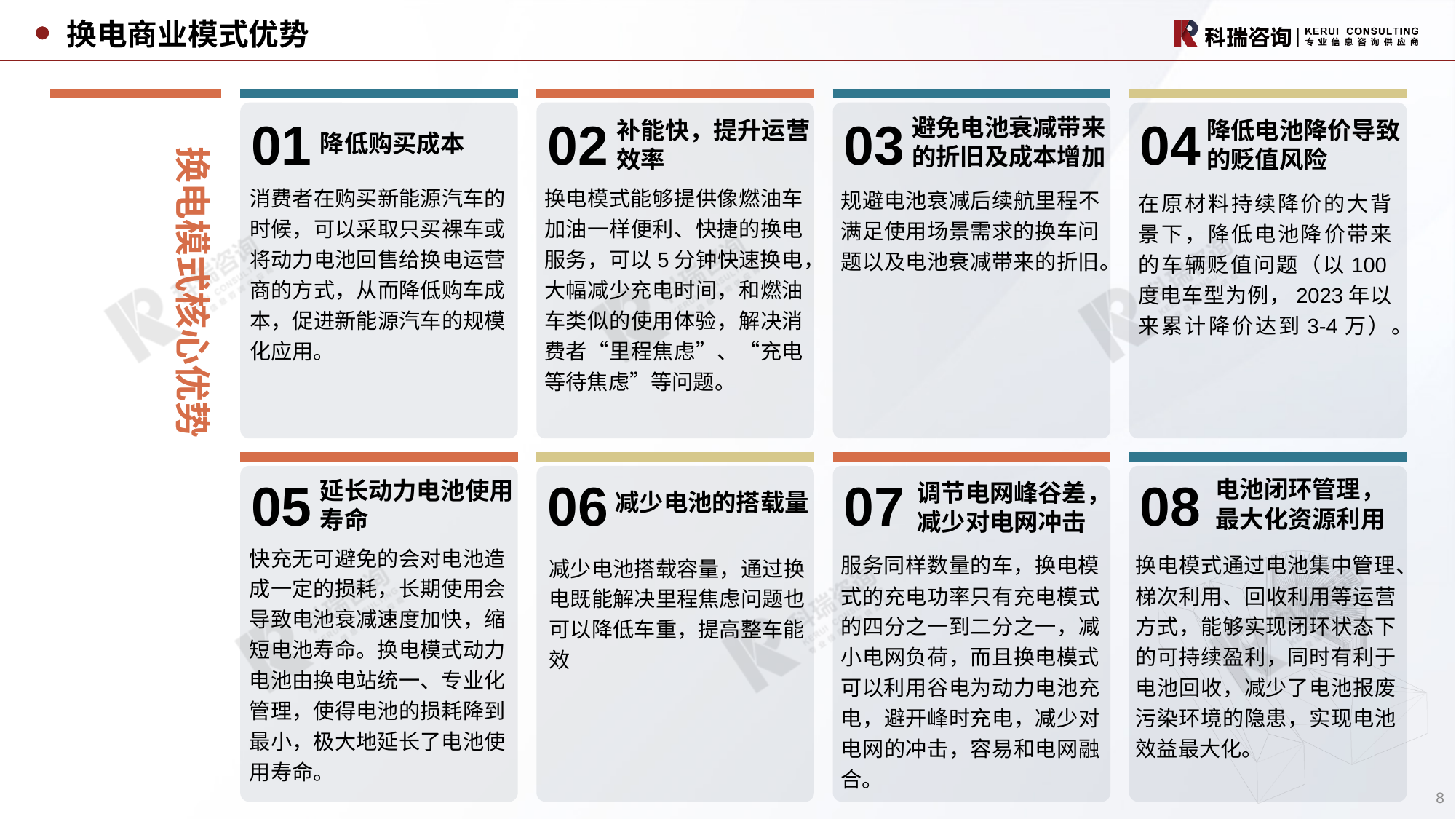

换电商业模式优势
换电模式核心优势

01
02
03
04
避免电池衰减带来的折旧及成本增加
降低电池降价导致的贬值风险
补能快，提升运营效率
降低购买成本
消费者在购买新能源汽车的时候，可以采取只买裸车或将动力电池回售给换电运营商的方式，从而降低购车成本，促进新能源汽车的规模化应用。
换电模式能够提供像燃油车加油一样便利、快捷的换电服务，可以5分钟快速换电，大幅减少充电时间，和燃油车类似的使用体验，解决消费者“里程焦虑”、“充电等待焦虑”等问题。
规避电池衰减后续航里程不满足使用场景需求的换车问题以及电池衰减带来的折旧。
在原材料持续降价的大背景下，降低电池降价带来的车辆贬值问题（以100度电车型为例，2023年以来累计降价达到3-4万）。

05
06
07
08
电池闭环管理，最大化资源利用
延长动力电池使用寿命
调节电网峰谷差，减少对电网冲击
减少电池的搭载量
快充无可避免的会对电池造成一定的损耗，长期使用会导致电池衰减速度加快，缩短电池寿命。换电模式动力电池由换电站统一、专业化管理，使得电池的损耗降到最小，极大地延长了电池使用寿命。
服务同样数量的车，换电模式的充电功率只有充电模式的四分之一到二分之一，减小电网负荷，而且换电模式可以利用谷电为动力电池充电，避开峰时充电，减少对电网的冲击，容易和电网融合。
换电模式通过电池集中管理、梯次利用、回收利用等运营方式，能够实现闭环状态下的可持续盈利，同时有利于电池回收，减少了电池报废污染环境的隐患，实现电池效益最大化。
减少电池搭载容量，通过换电既能解决里程焦虑问题也可以降低车重，提高整车能效
8